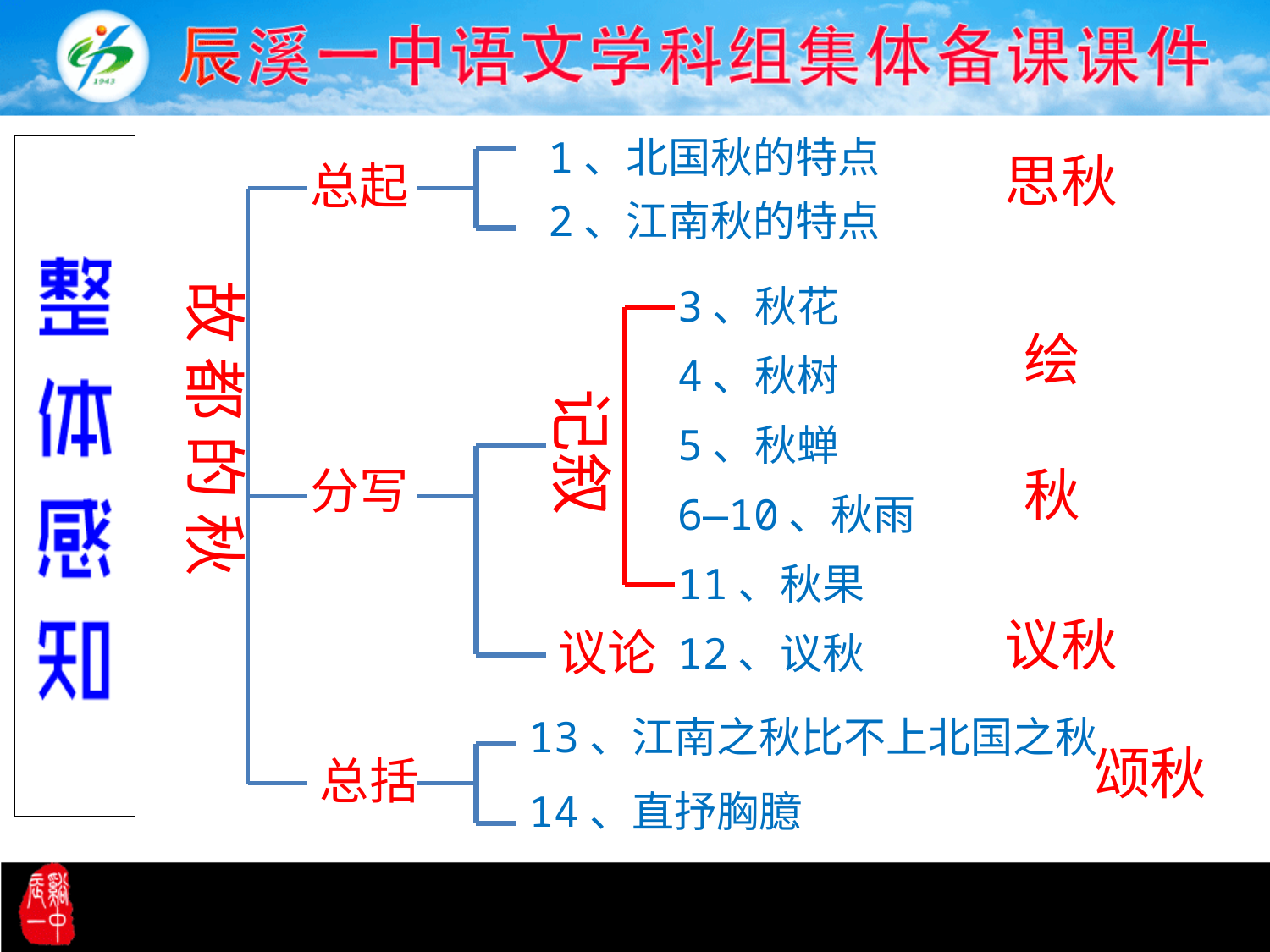

1、北国秋的特点
思秋
总起
故 都 的 秋
分写
2、江南秋的特点
3、秋花
绘

秋
4、秋树
记叙
5、秋蝉
6—10、秋雨
11、秋果
议秋
议论
12、议秋
13、江南之秋比不上北国之秋
颂秋
总括
14、直抒胸臆